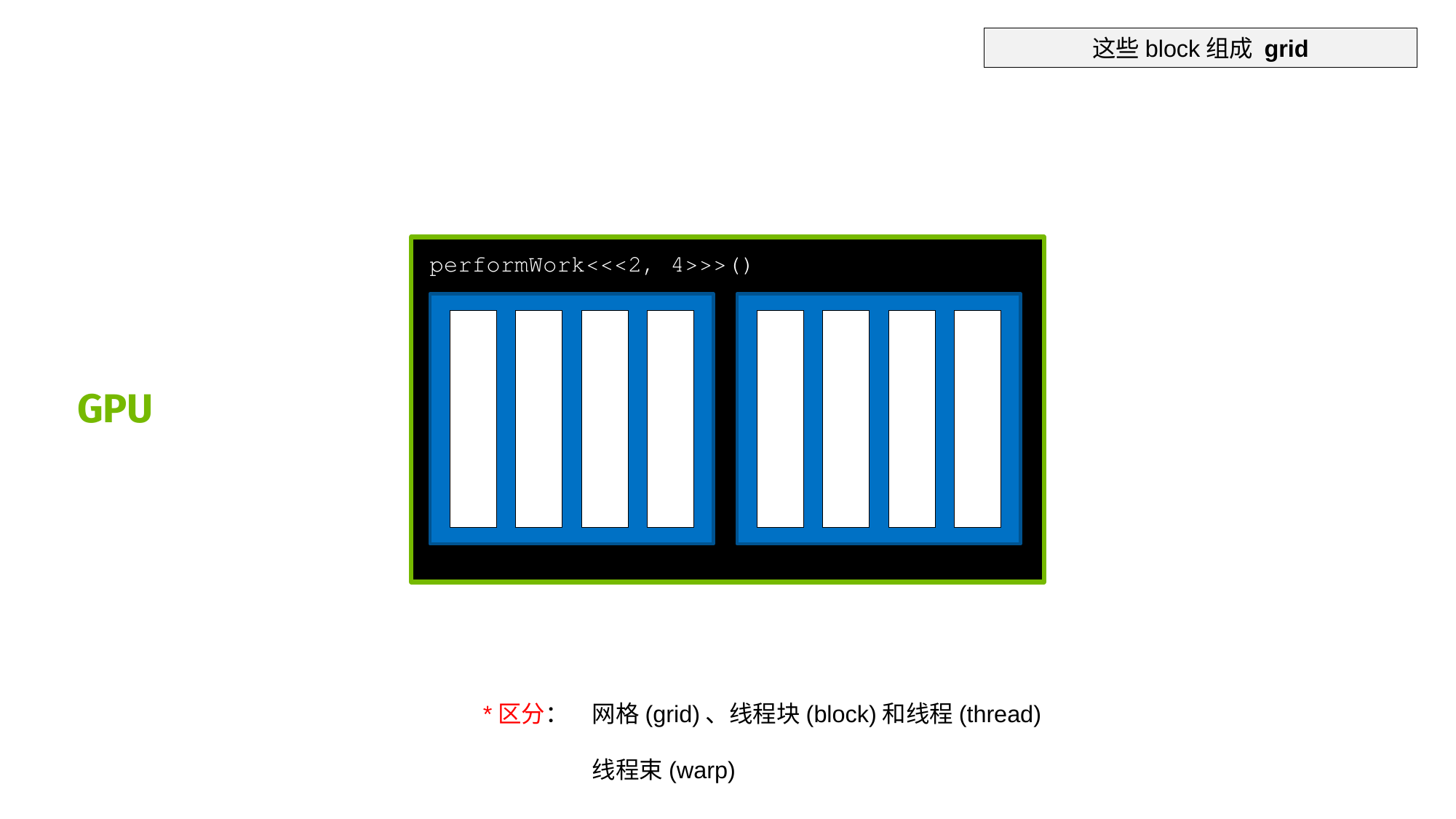

这些block组成 grid

performWork<<<2, 4>>>()

GPU
*区分：	网格(grid)、线程块(block)和线程(thread)

	线程束(warp)